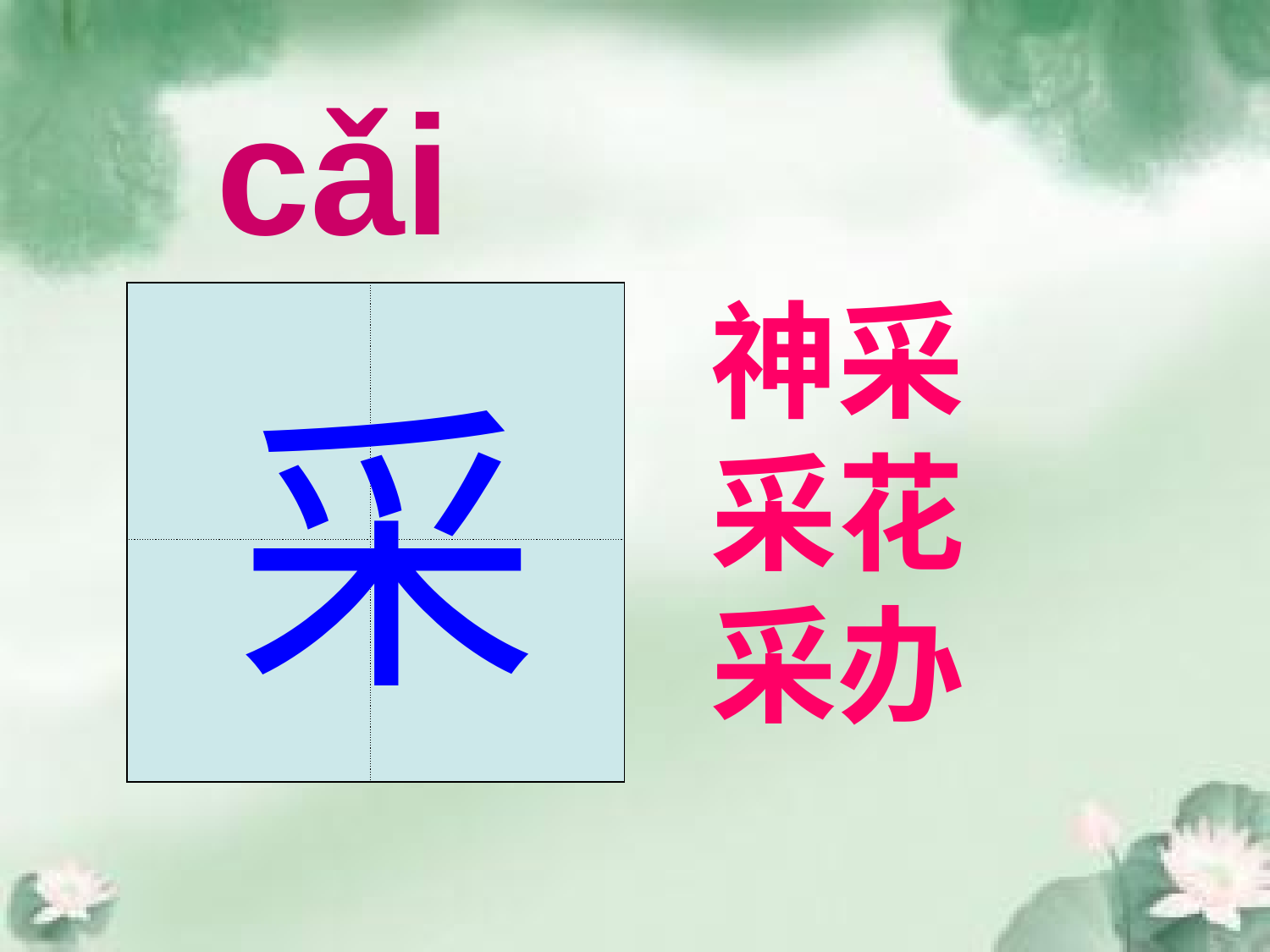

cǎi
神采
采花
采办
|  |  |
| --- | --- |
|  |  |
采